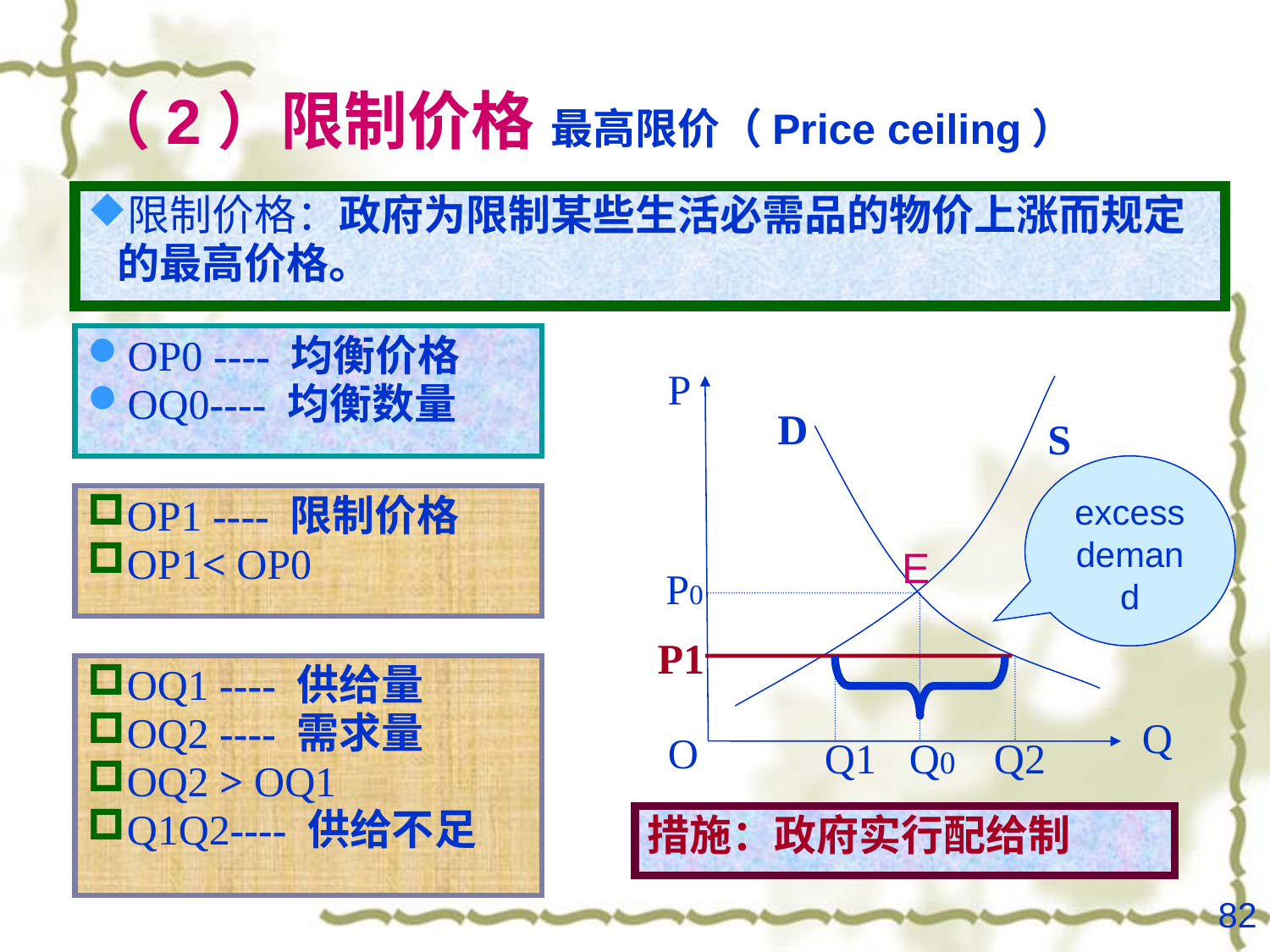

# （2）限制价格 最高限价（Price ceiling）
限制价格：政府为限制某些生活必需品的物价上涨而规定的最高价格。
OP0 ---- 均衡价格
OQ0---- 均衡数量
P

D
S

excess demand
OP1 ---- 限制价格
OP1< OP0
E
P0

P1
OQ1 ---- 供给量
OQ2 ---- 需求量
OQ2 > OQ1
Q1Q2---- 供给不足

Q
O
Q1
Q0
Q2

措施：政府实行配给制
82